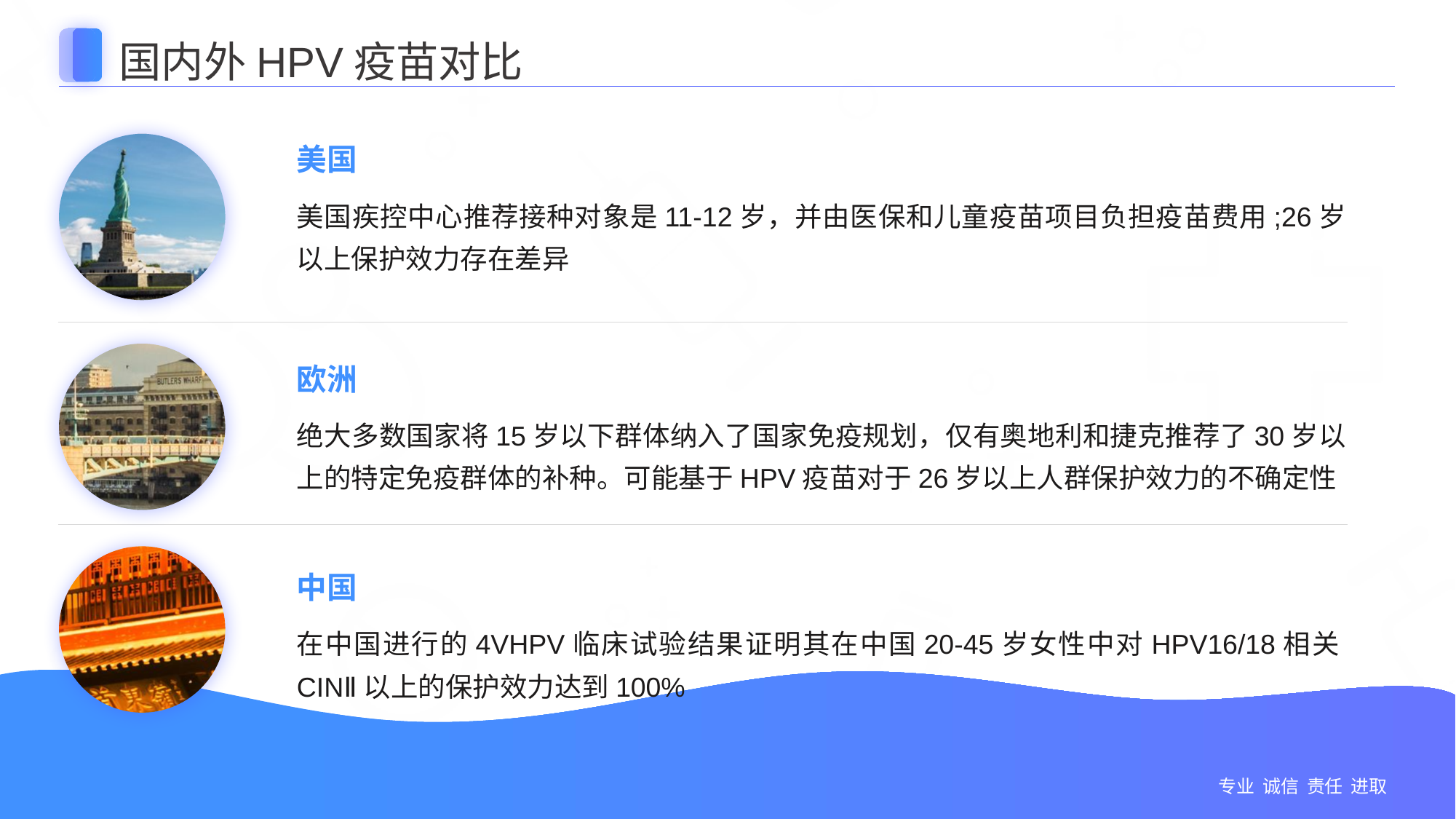

国内外HPV疫苗对比

美国
美国疾控中心推荐接种对象是11-12岁，并由医保和儿童疫苗项目负担疫苗费用;26岁以上保护效力存在差异

欧洲
绝大多数国家将15岁以下群体纳入了国家免疫规划，仅有奥地利和捷克推荐了30岁以上的特定免疫群体的补种。可能基于HPV疫苗对于26岁以上人群保护效力的不确定性

中国
在中国进行的4VHPV临床试验结果证明其在中国20-45岁女性中对HPV16/18相关CINⅡ以上的保护效力达到100%